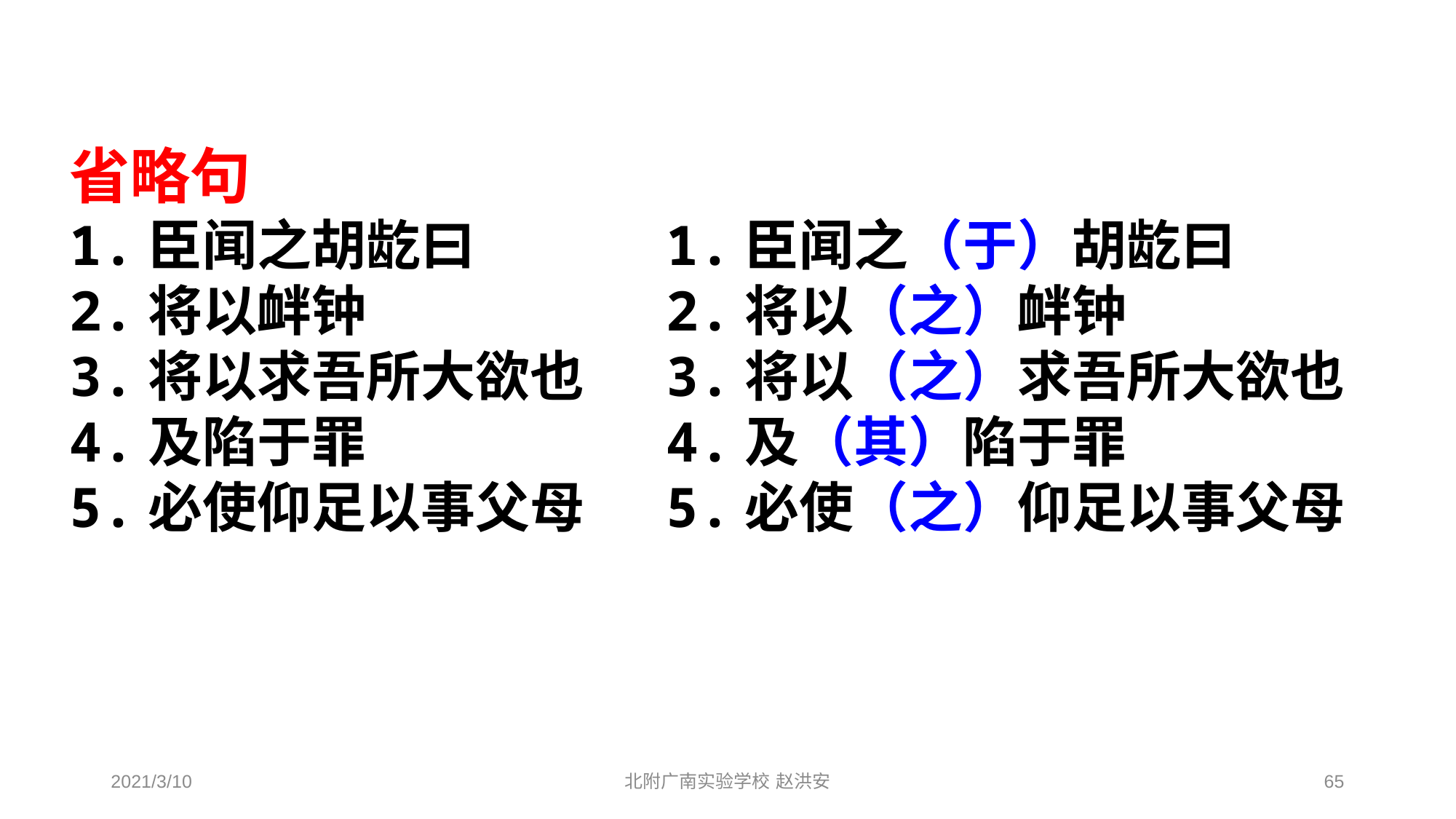

省略句
1.臣闻之胡龁曰
2.将以衅钟
3.将以求吾所大欲也
4.及陷于罪
5.必使仰足以事父母
省略句
1.臣闻之（于）胡龁曰
2.将以（之）衅钟
3.将以（之）求吾所大欲也
4.及（其）陷于罪
5.必使（之）仰足以事父母
2021/3/10
北附广南实验学校 赵洪安
65